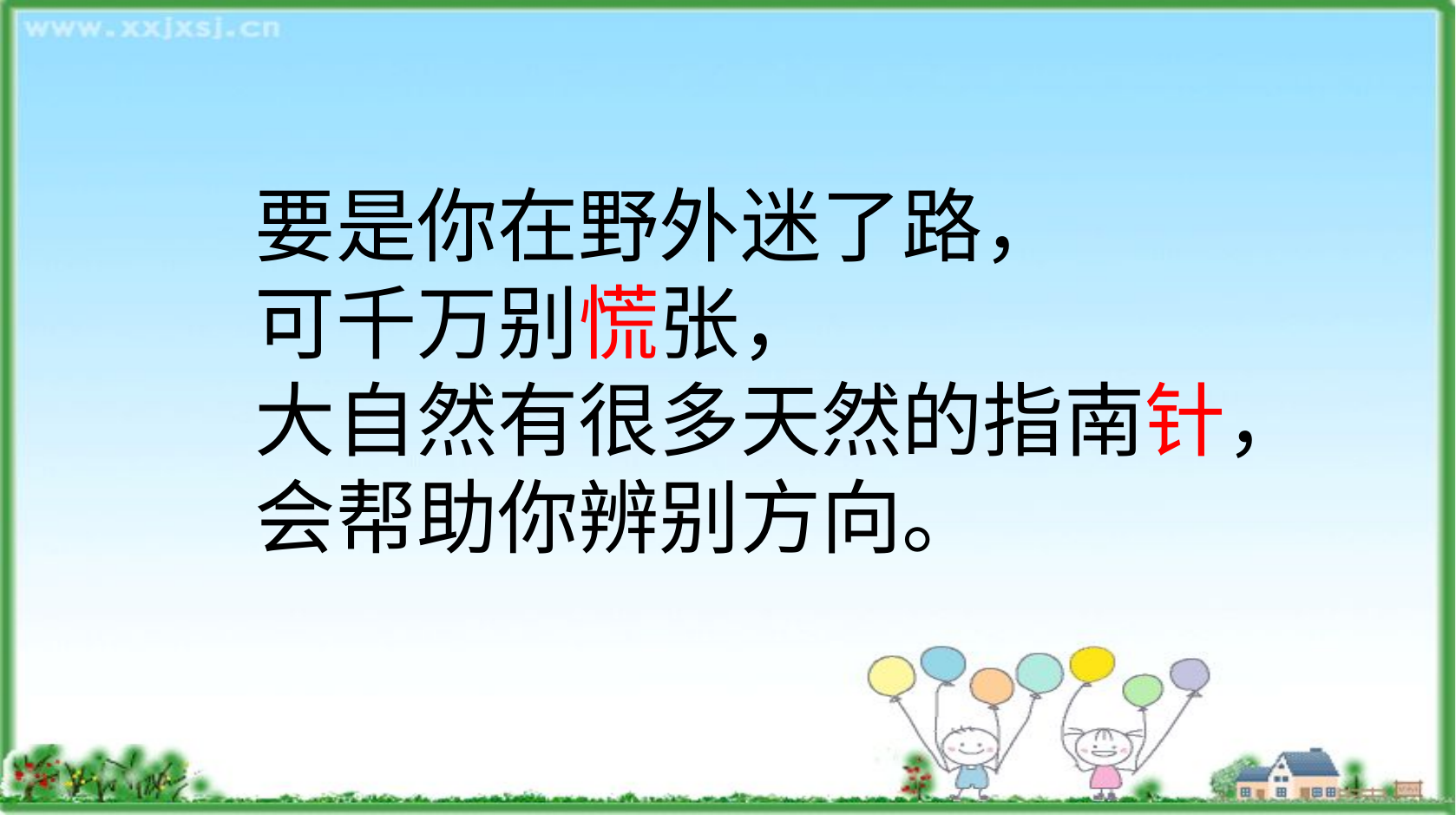

# 要是你在野外迷了路， 可千万别慌张， 大自然有很多天然的指南针， 会帮助你辨别方向。